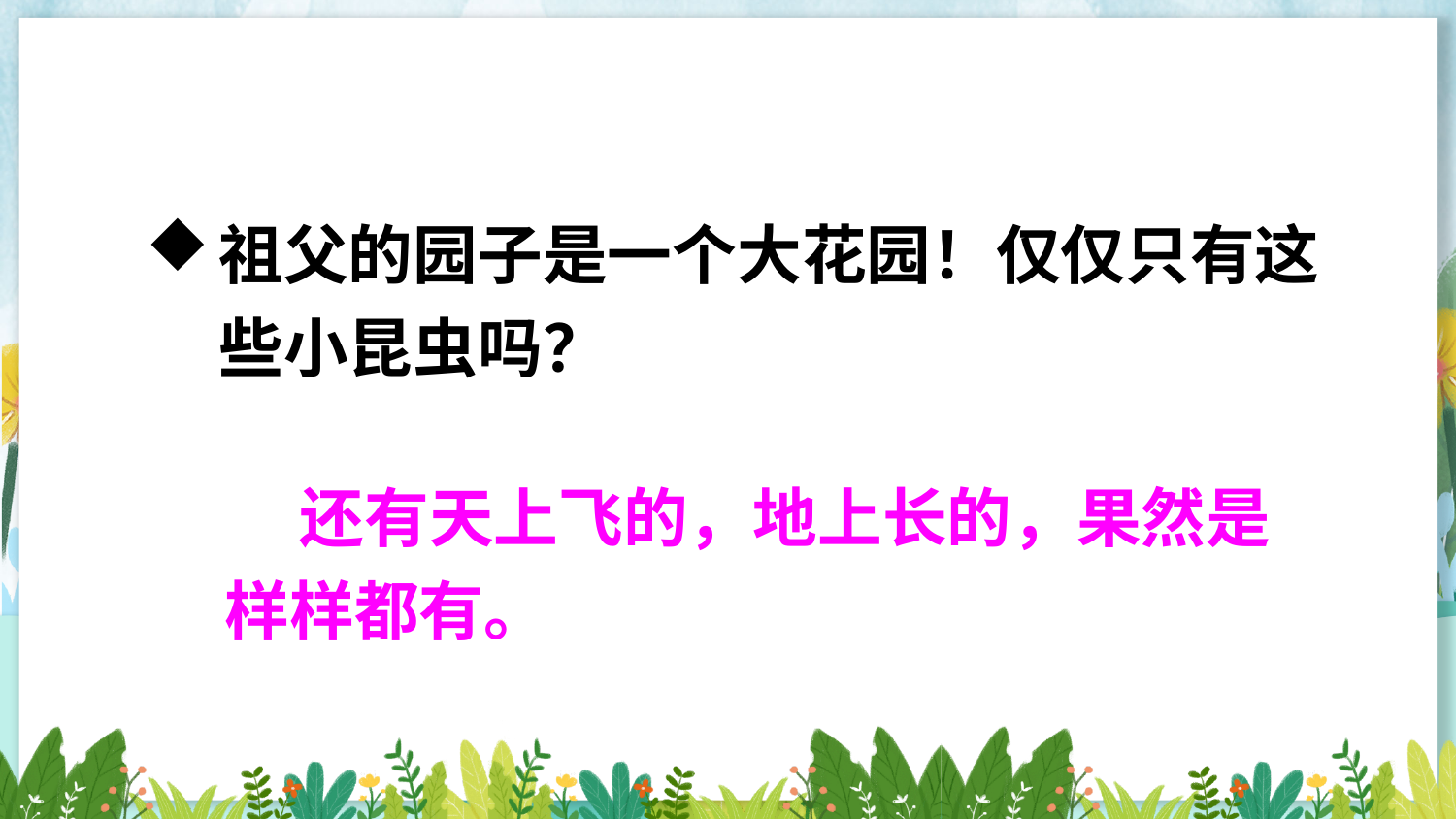

祖父的园子是一个大花园！仅仅只有这些小昆虫吗？
    还有天上飞的，地上长的，果然是样样都有。